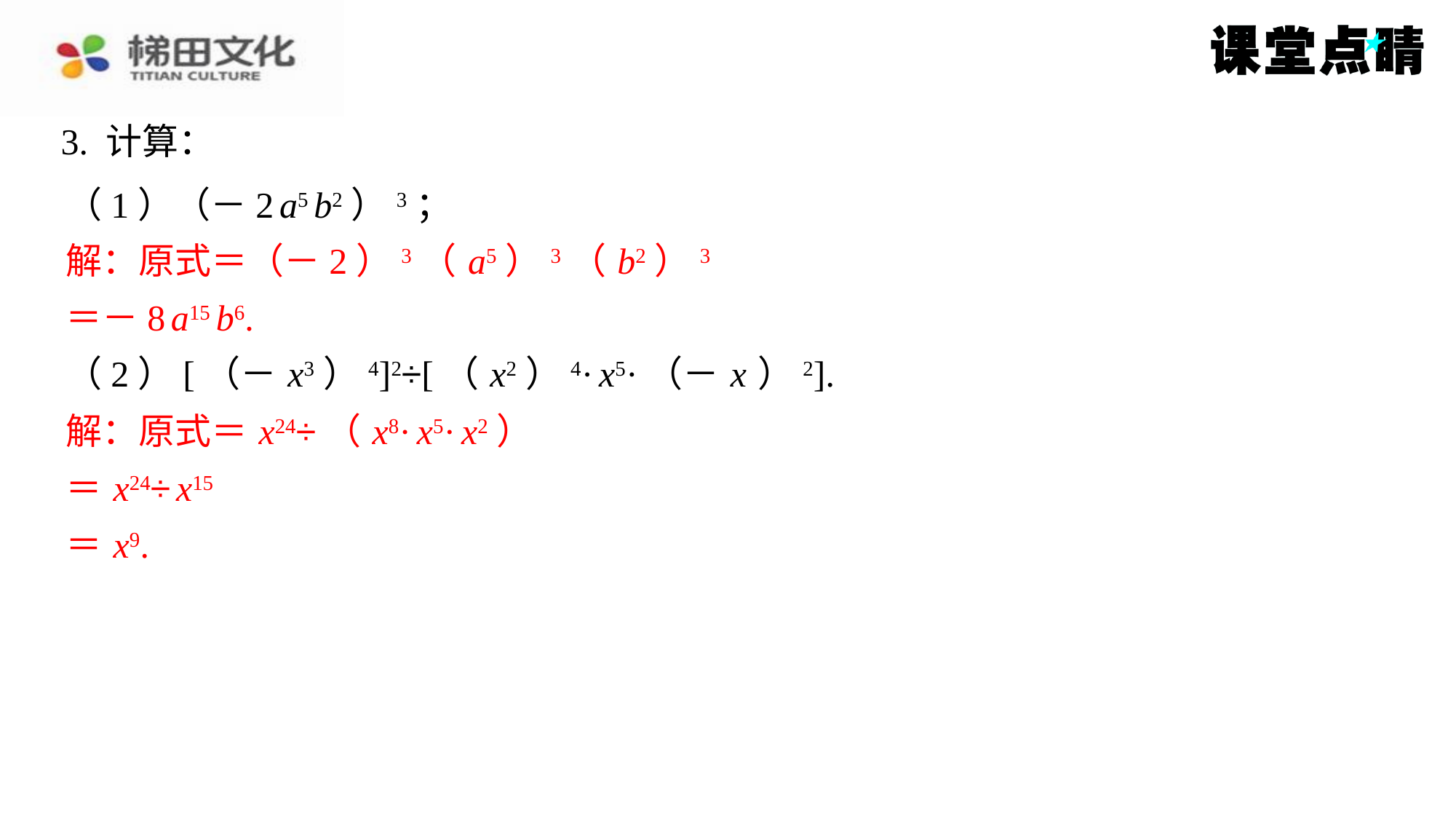

3. 计算：
（1）（－2 a5 b2）3；
解：原式＝（－2）3（ a5）3（ b2）3
＝－8 a15 b6.
（2）[（－ x3）4]2÷[（ x2）4· x5·（－ x ）2].
解：原式＝ x24÷（ x8· x5· x2）
＝ x24÷ x15
＝ x9.
解：原式＝（－2）3（ a5）3（ b2）3
＝－8 a15 b6.
解：原式＝ x24÷（ x8· x5· x2）
＝ x24÷ x15
＝ x9.